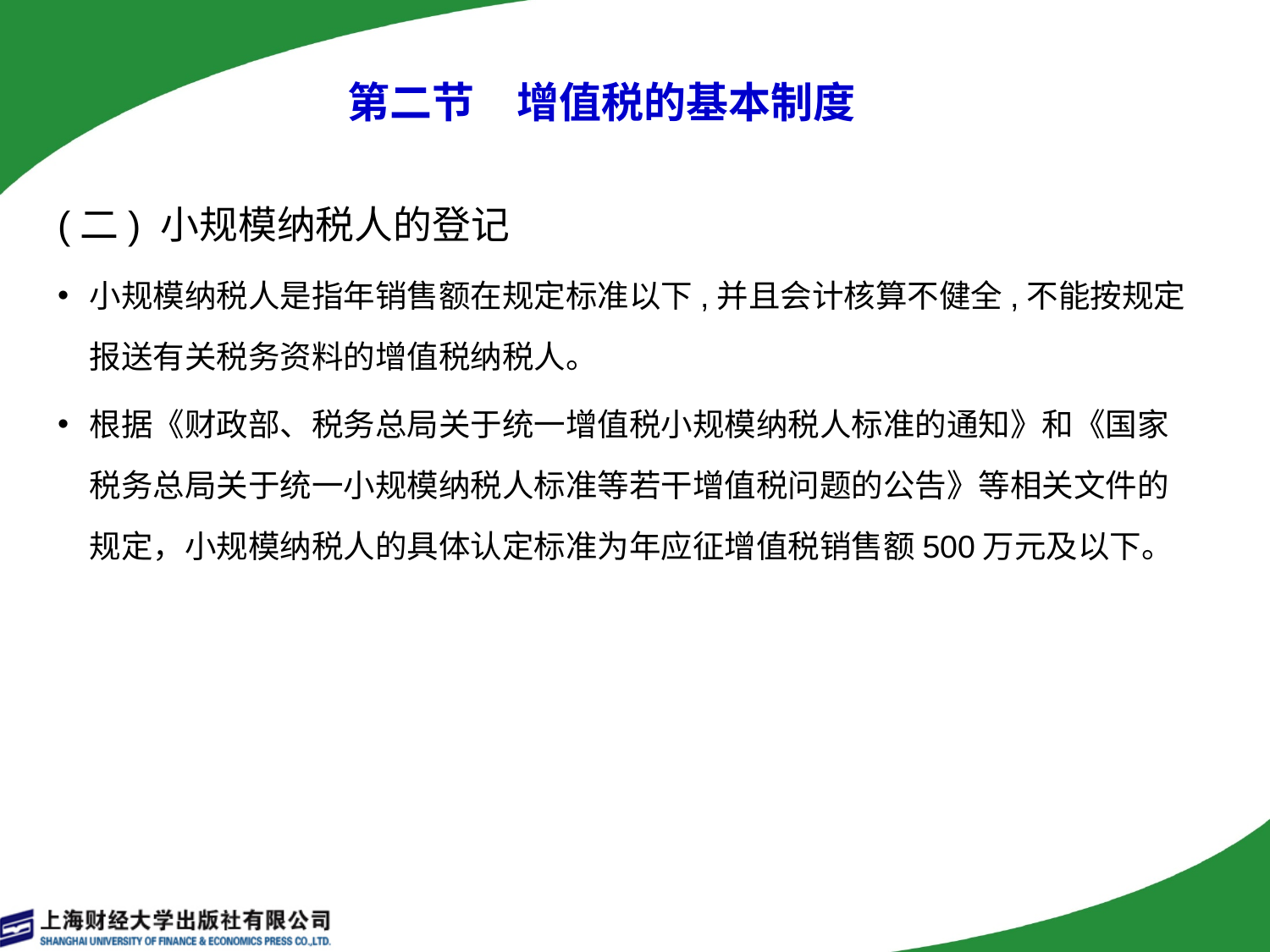

第二节　增值税的基本制度
(二) 小规模纳税人的登记
小规模纳税人是指年销售额在规定标准以下,并且会计核算不健全,不能按规定报送有关税务资料的增值税纳税人。
根据《财政部、税务总局关于统一增值税小规模纳税人标准的通知》和《国家税务总局关于统一小规模纳税人标准等若干增值税问题的公告》等相关文件的规定，小规模纳税人的具体认定标准为年应征增值税销售额500万元及以下。